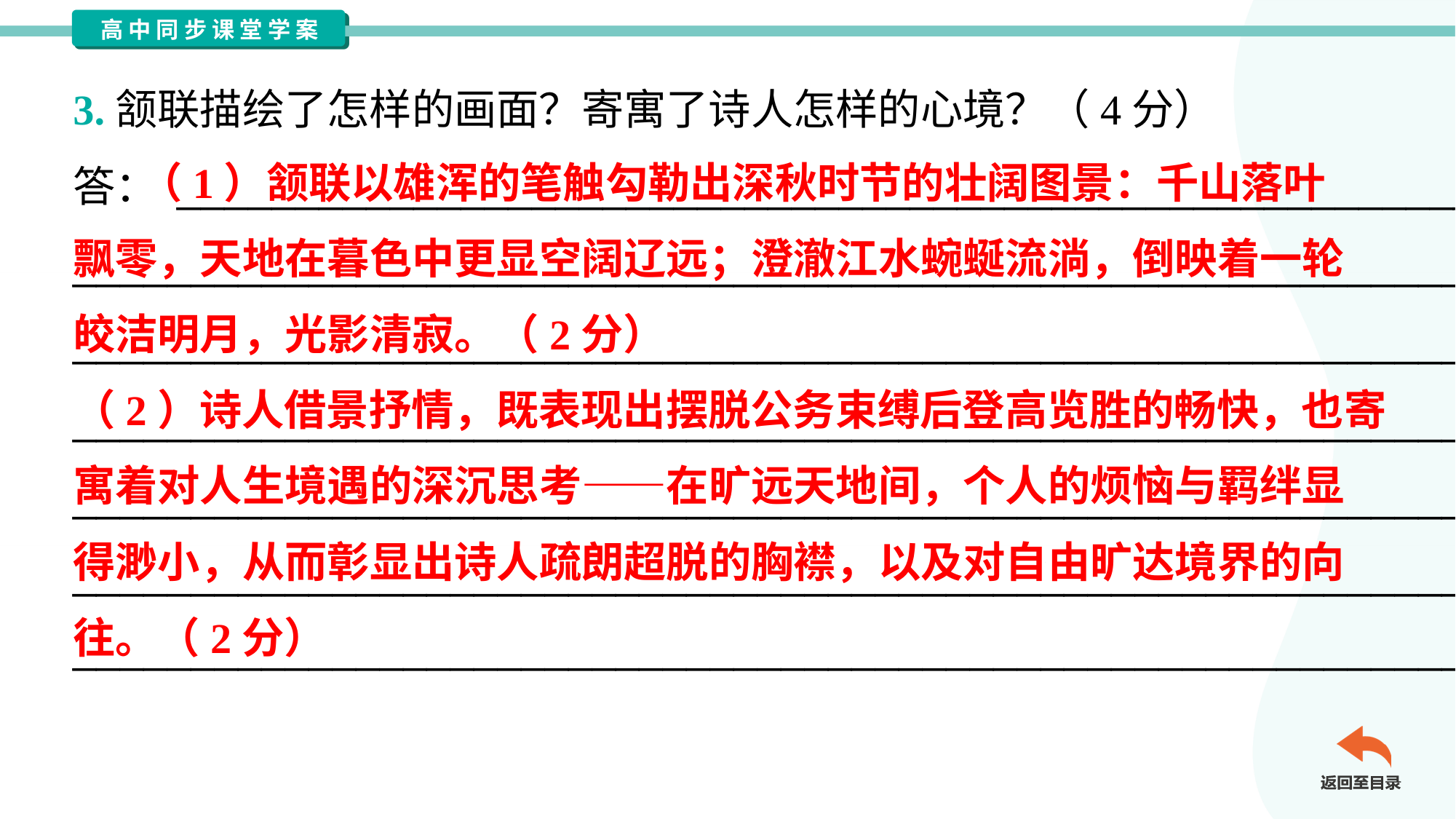

3.颔联描绘了怎样的画面？寄寓了诗人怎样的心境？（4分）
答： ________________________________________________________
_____________________________________________________________
_____________________________________________________________
_____________________________________________________________
_____________________________________________________________
_____________________________________________________________
_____________________________________________________________
      （1）颔联以雄浑的笔触勾勒出深秋时节的壮阔图景：千山落叶
飘零，天地在暮色中更显空阔辽远；澄澈江水蜿蜒流淌，倒映着一轮
皎洁明月，光影清寂。（2分）
（2）诗人借景抒情，既表现出摆脱公务束缚后登高览胜的畅快，也寄
寓着对人生境遇的深沉思考——在旷远天地间，个人的烦恼与羁绊显
得渺小，从而彰显出诗人疏朗超脱的胸襟，以及对自由旷达境界的向
往。（2分）